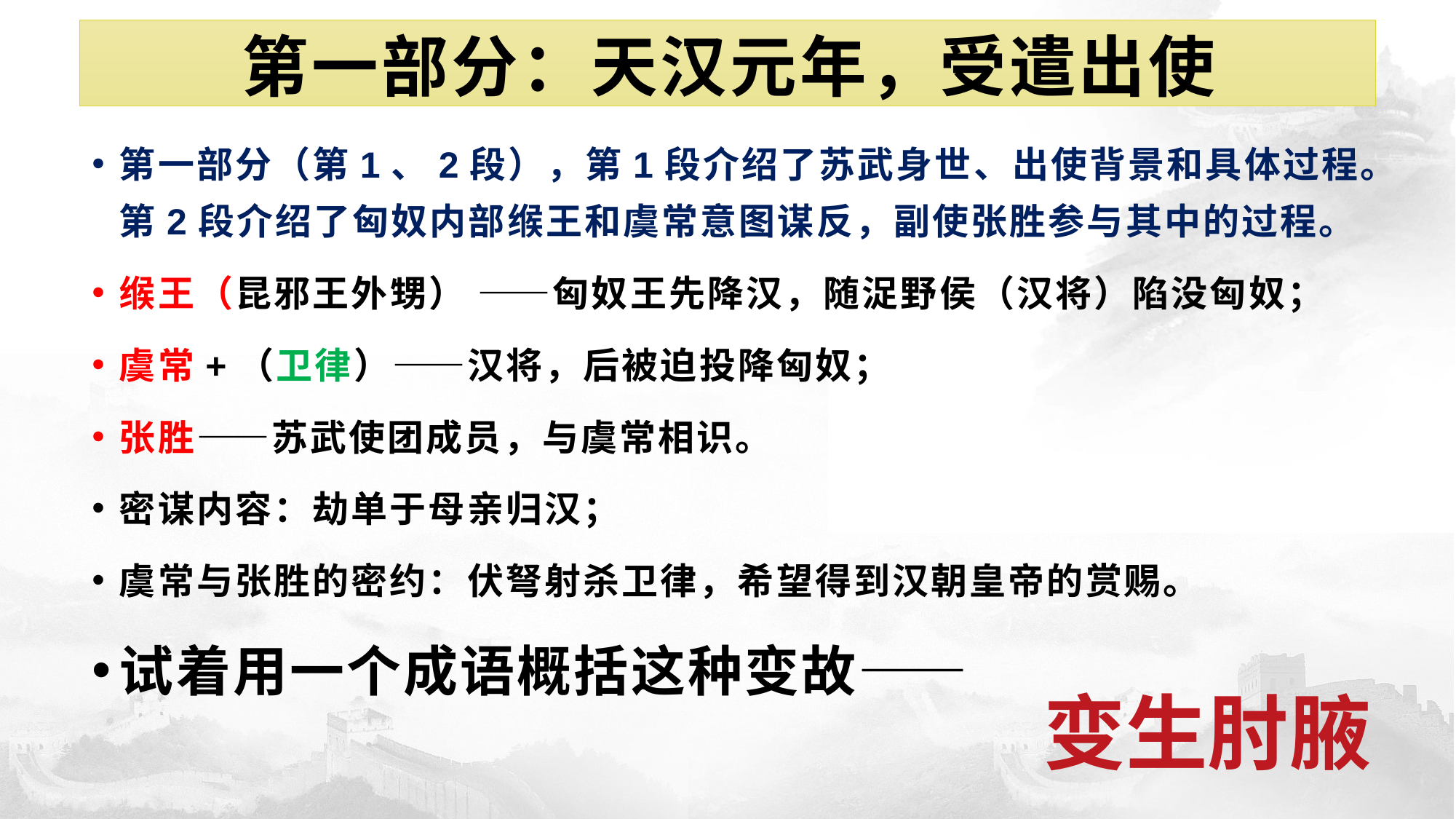

# 第一部分：天汉元年，受遣出使
第一部分（第1、2段），第1段介绍了苏武身世、出使背景和具体过程。第2段介绍了匈奴内部缑王和虞常意图谋反，副使张胜参与其中的过程。
缑王（昆邪王外甥） ——匈奴王先降汉，随浞野侯（汉将）陷没匈奴；
虞常+（卫律）——汉将，后被迫投降匈奴；
张胜——苏武使团成员，与虞常相识。
密谋内容：劫单于母亲归汉；
虞常与张胜的密约：伏弩射杀卫律，希望得到汉朝皇帝的赏赐。
试着用一个成语概括这种变故——
变生肘腋